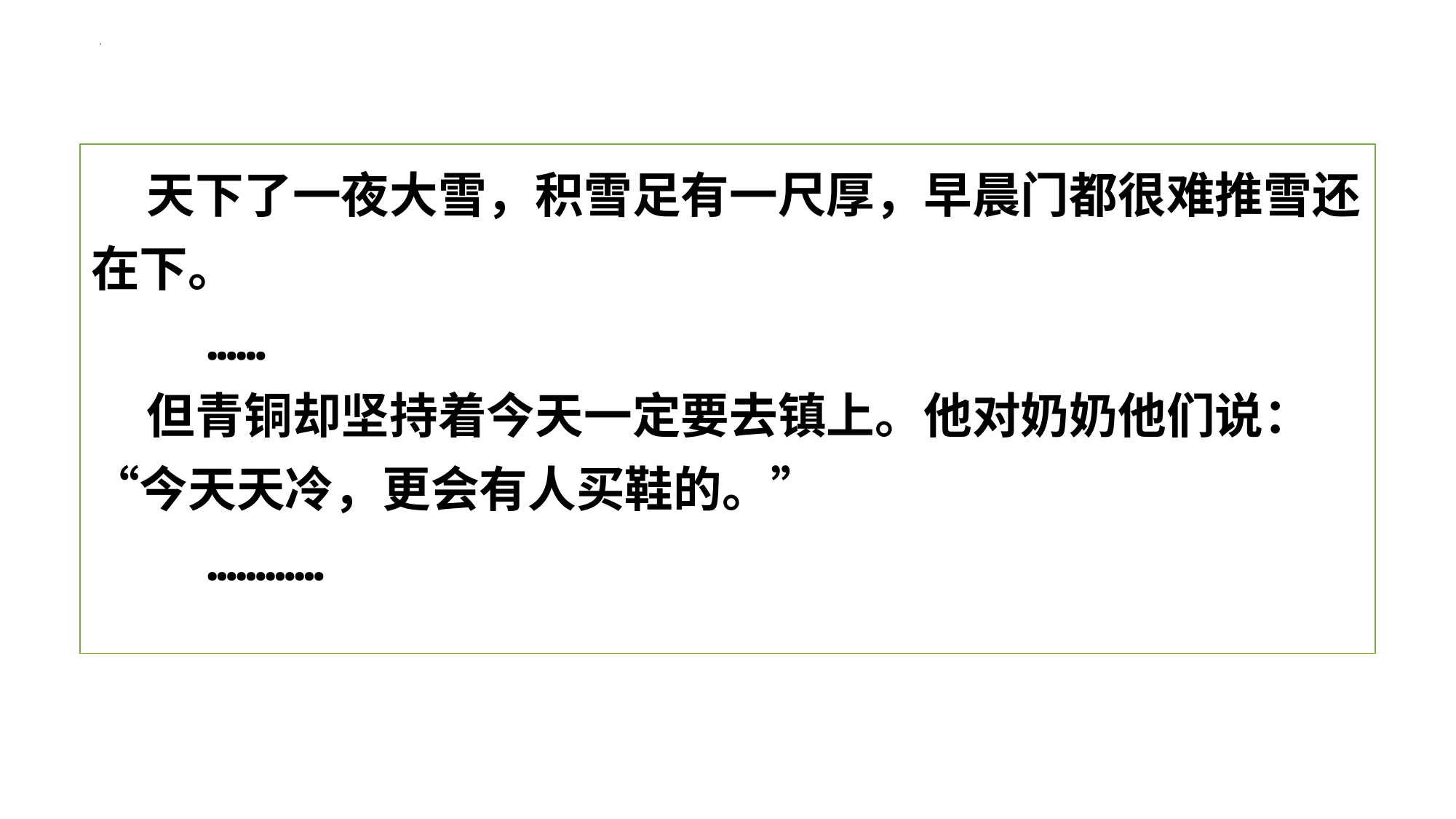

天下了一夜大雪，积雪足有一尺厚，早晨门都很难推雪还在下。
    ……
    但青铜却坚持着今天一定要去镇上。他对奶奶他们说：“今天天冷，更会有人买鞋的。”
    …………